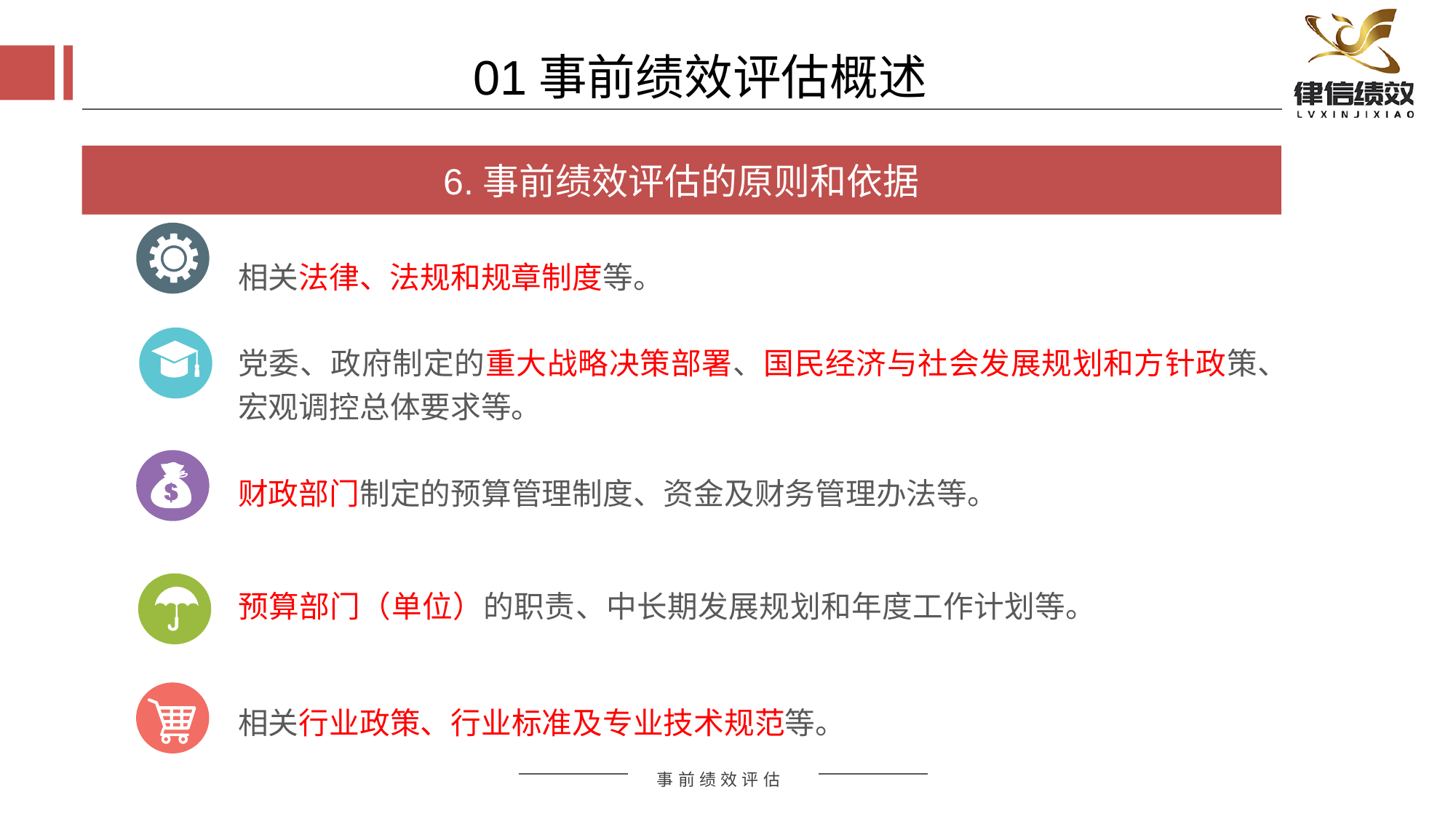

01事前绩效评估概述
6.事前绩效评估的原则和依据

相关法律、法规和规章制度等。

党委、政府制定的重大战略决策部署、国民经济与社会发展规划和方针政策、宏观调控总体要求等。

财政部门制定的预算管理制度、资金及财务管理办法等。

预算部门（单位）的职责、中长期发展规划和年度工作计划等。

相关行业政策、行业标准及专业技术规范等。